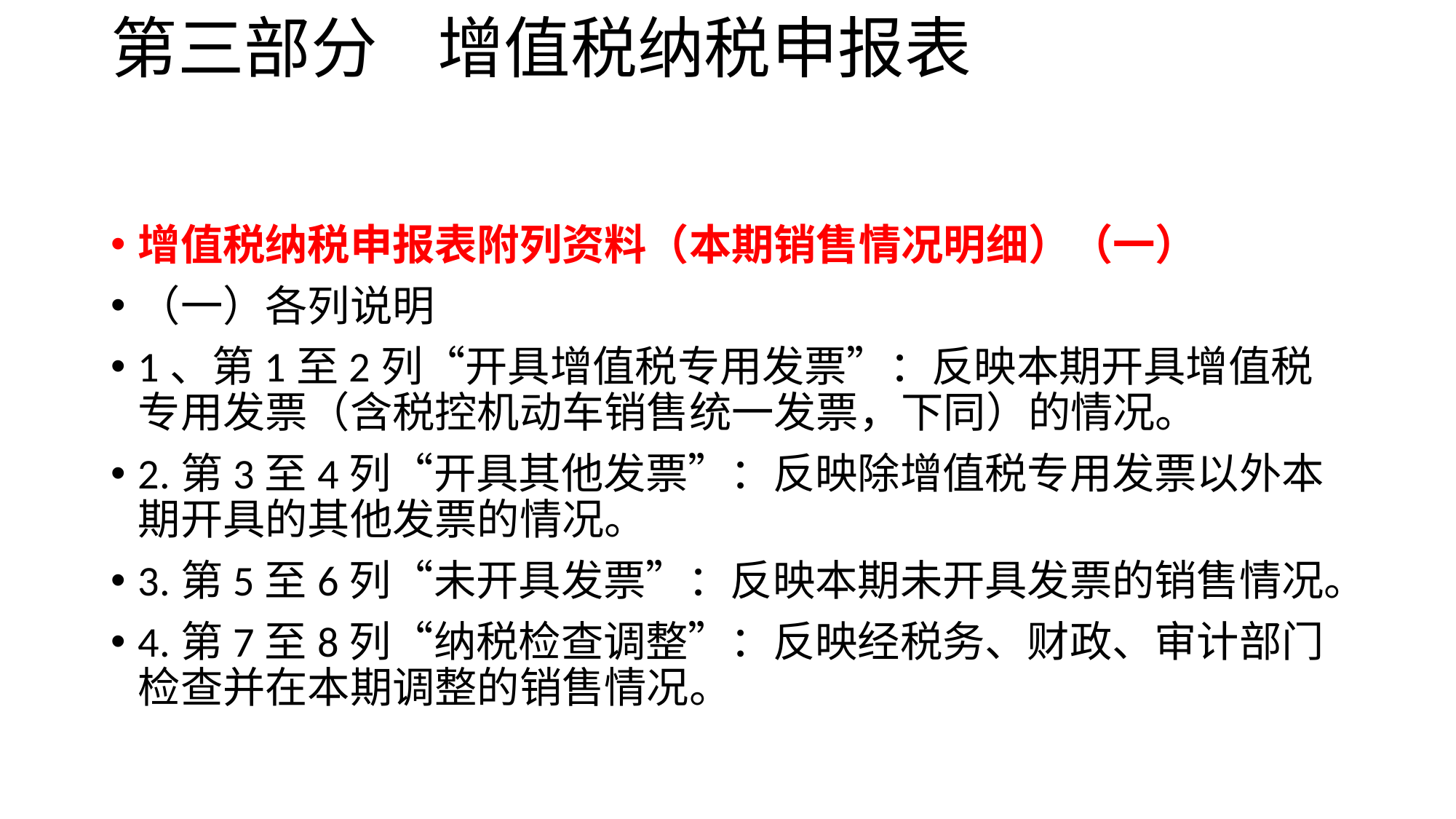

# 第三部分    增值税纳税申报表

增值税纳税申报表附列资料（本期销售情况明细）（一）
（一）各列说明
1、第1至2列“开具增值税专用发票”：反映本期开具增值税专用发票（含税控机动车销售统一发票，下同）的情况。
2.第3至4列“开具其他发票”：反映除增值税专用发票以外本期开具的其他发票的情况。
3.第5至6列“未开具发票”：反映本期未开具发票的销售情况。
4.第7至8列“纳税检查调整”：反映经税务、财政、审计部门检查并在本期调整的销售情况。